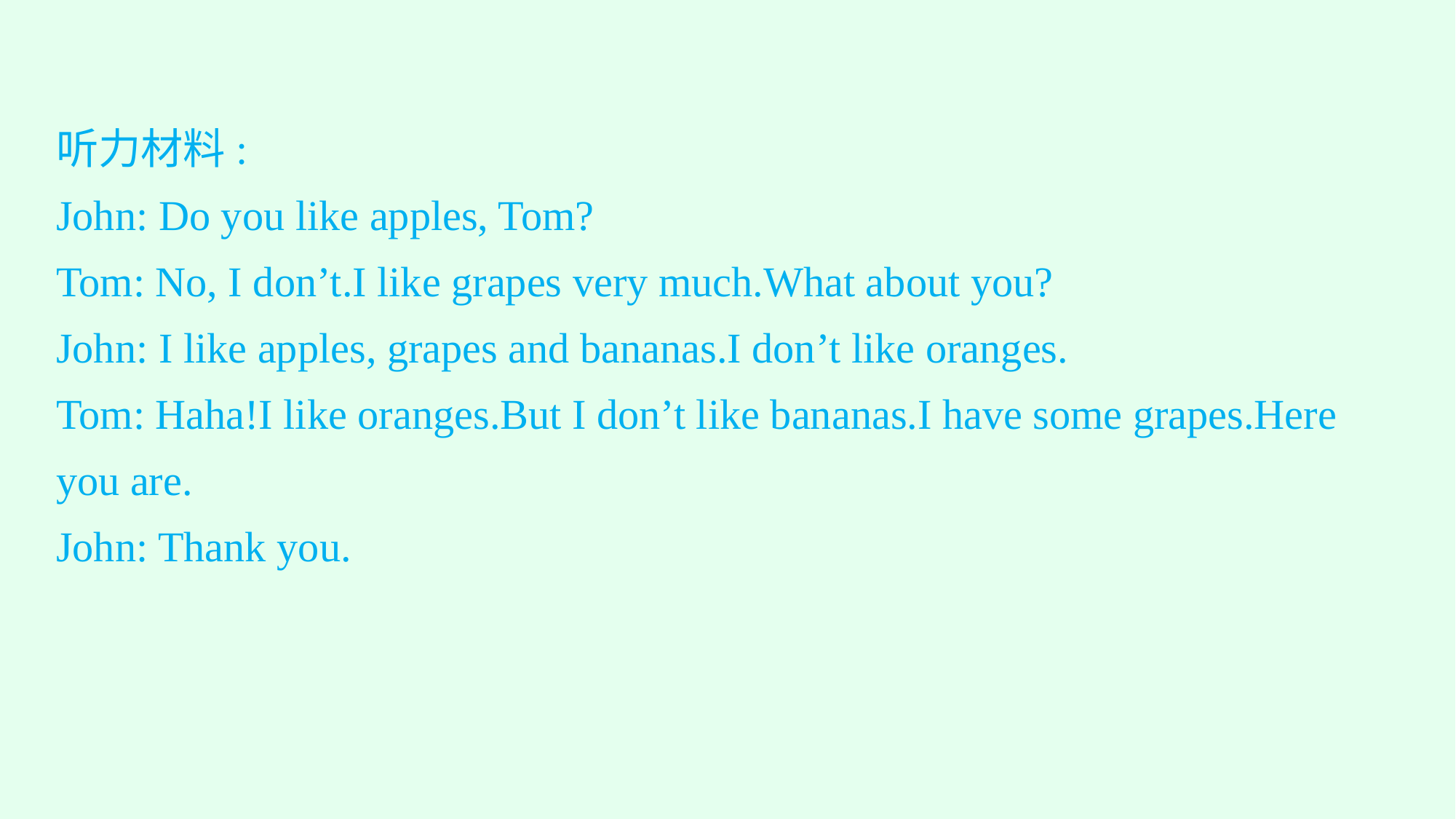

听力材料:
John: Do you like apples, Tom?
Tom: No, I don’t.I like grapes very much.What about you?
John: I like apples, grapes and bananas.I don’t like oranges.
Tom: Haha!I like oranges.But I don’t like bananas.I have some grapes.Here you are.
John: Thank you.